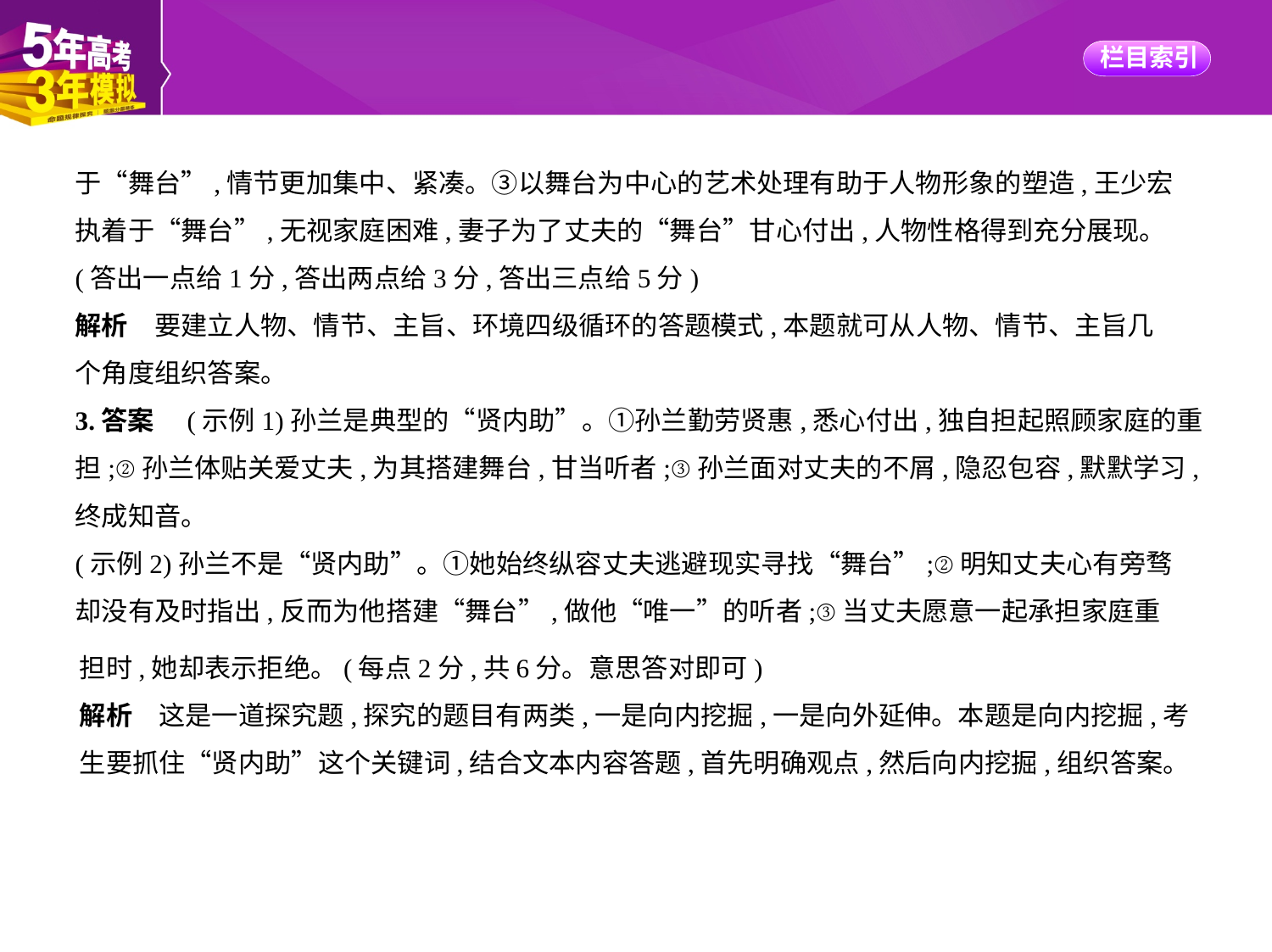

于“舞台”,情节更加集中、紧凑。③以舞台为中心的艺术处理有助于人物形象的塑造,王少宏
执着于“舞台”,无视家庭困难,妻子为了丈夫的“舞台”甘心付出,人物性格得到充分展现。
(答出一点给1分,答出两点给3分,答出三点给5分)
解析　要建立人物、情节、主旨、环境四级循环的答题模式,本题就可从人物、情节、主旨几
个角度组织答案。
3.答案　(示例1)孙兰是典型的“贤内助”。①孙兰勤劳贤惠,悉心付出,独自担起照顾家庭的重
担;②孙兰体贴关爱丈夫,为其搭建舞台,甘当听者;③孙兰面对丈夫的不屑,隐忍包容,默默学习,
终成知音。
(示例2)孙兰不是“贤内助”。①她始终纵容丈夫逃避现实寻找“舞台”;②明知丈夫心有旁骛
却没有及时指出,反而为他搭建“舞台”,做他“唯一”的听者;③当丈夫愿意一起承担家庭重
担时,她却表示拒绝。(每点2分,共6分。意思答对即可)
解析　这是一道探究题,探究的题目有两类,一是向内挖掘,一是向外延伸。本题是向内挖掘,考
生要抓住“贤内助”这个关键词,结合文本内容答题,首先明确观点,然后向内挖掘,组织答案。